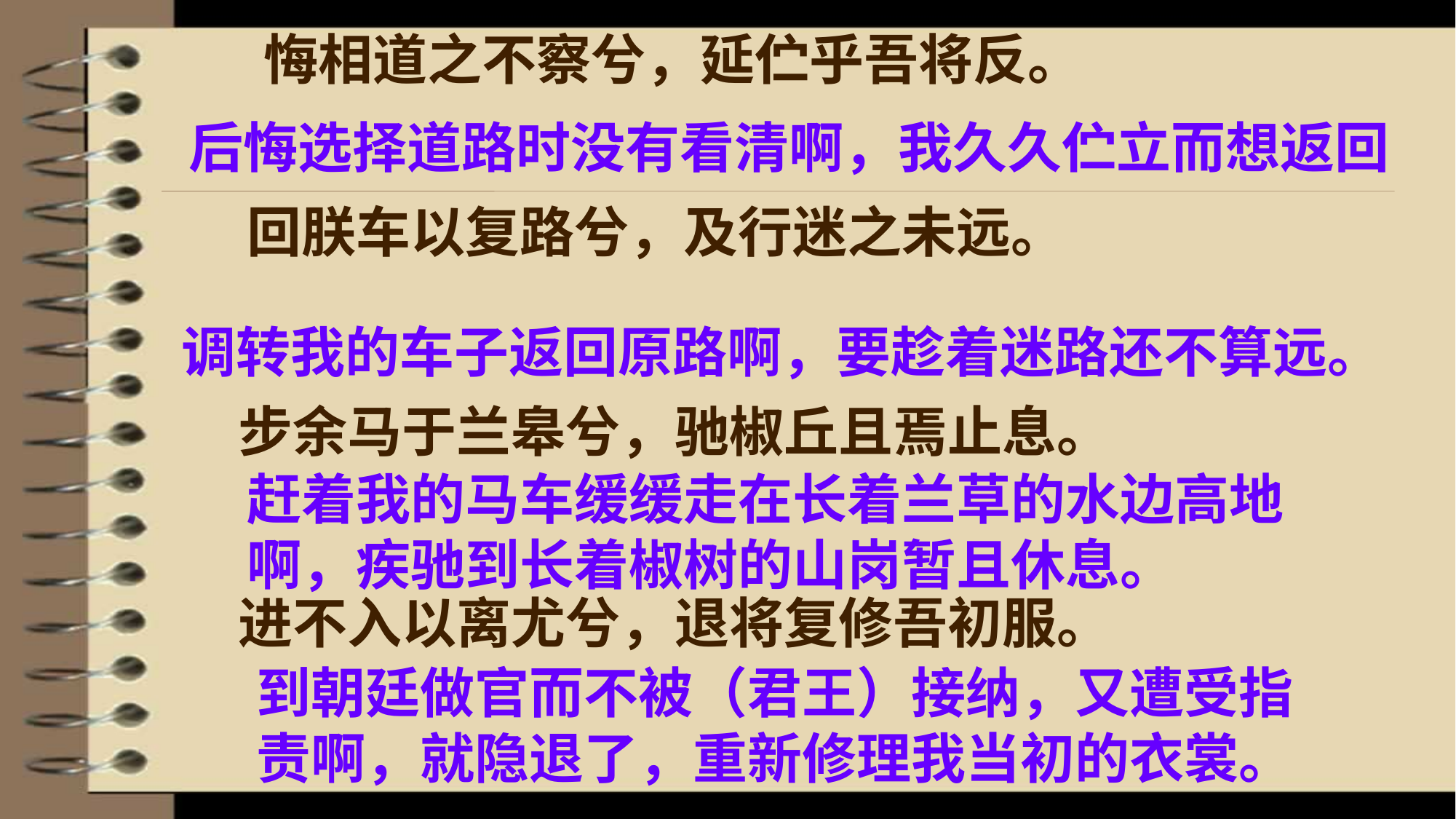

悔相道之不察兮，延伫乎吾将反。

回朕车以复路兮，及行迷之未远。

后悔选择道路时没有看清啊，我久久伫立而想返回
调转我的车子返回原路啊，要趁着迷路还不算远。
步余马于兰皋兮，驰椒丘且焉止息。

进不入以离尤兮，退将复修吾初服。

赶着我的马车缓缓走在长着兰草的水边高地啊，疾驰到长着椒树的山岗暂且休息。
到朝廷做官而不被（君王）接纳，又遭受指责啊，就隐退了，重新修理我当初的衣裳。